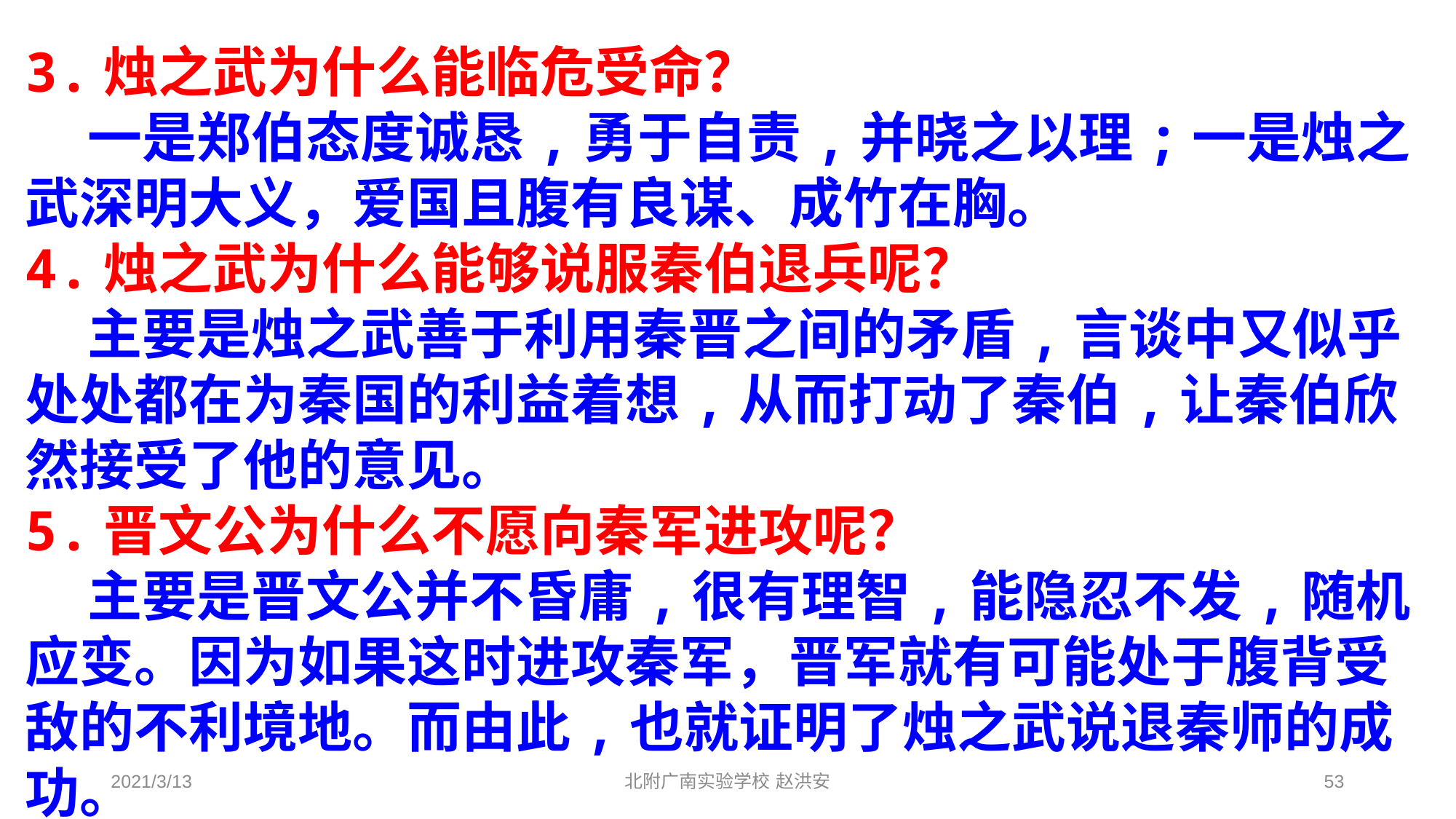

3.烛之武为什么能临危受命？
    一是郑伯态度诚恳,勇于自责,并晓之以理;一是烛之武深明大义，爱国且腹有良谋、成竹在胸。
4.烛之武为什么能够说服秦伯退兵呢？
    主要是烛之武善于利用秦晋之间的矛盾,言谈中又似乎处处都在为秦国的利益着想,从而打动了秦伯,让秦伯欣然接受了他的意见。
5.晋文公为什么不愿向秦军进攻呢？
    主要是晋文公并不昏庸,很有理智,能隐忍不发,随机应变。因为如果这时进攻秦军，晋军就有可能处于腹背受敌的不利境地。而由此,也就证明了烛之武说退秦师的成功。
2021/3/13
北附广南实验学校 赵洪安
53